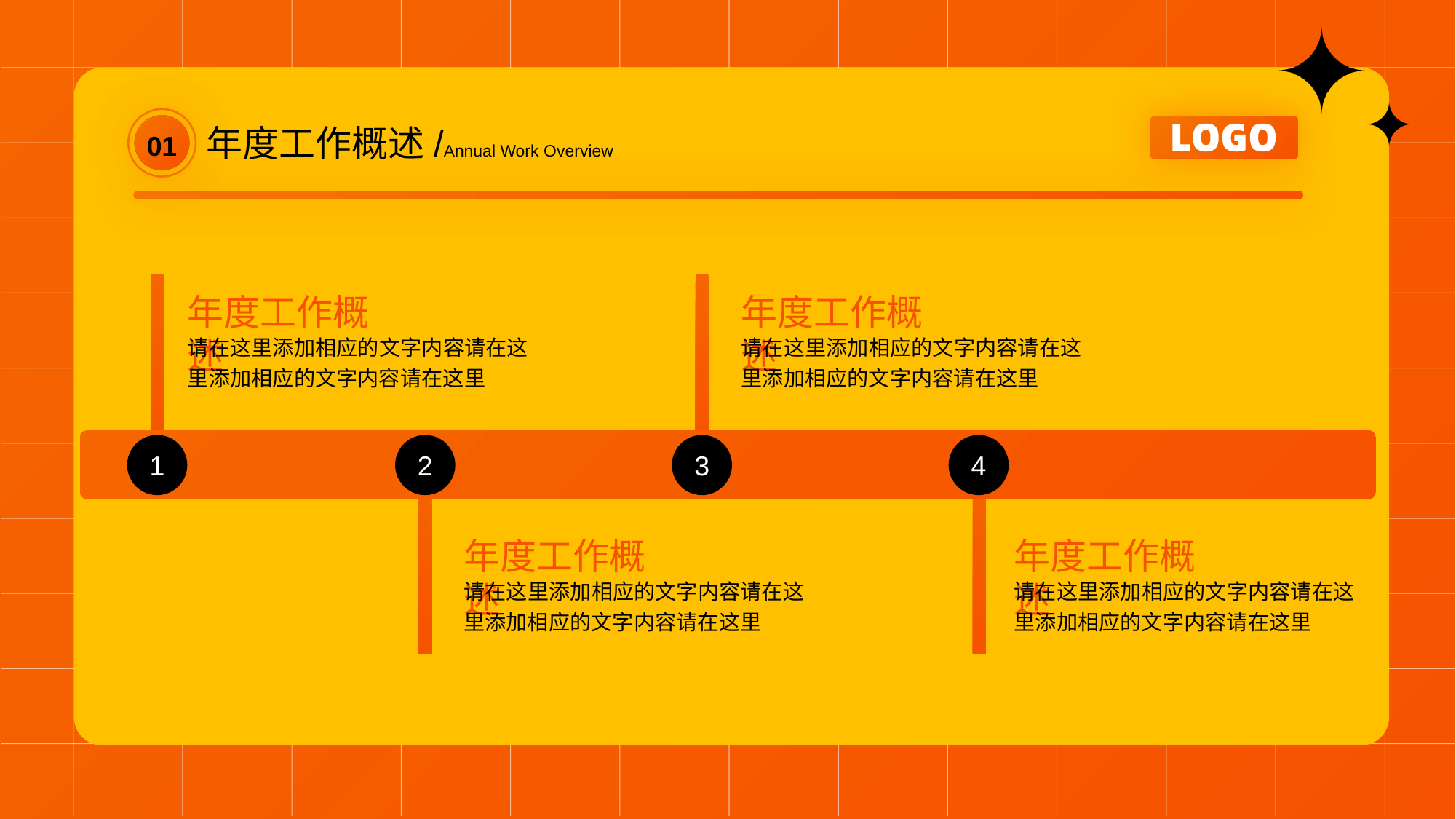

01
年度工作概述/Annual Work Overview

年度工作概述
请在这里添加相应的文字内容请在这里添加相应的文字内容请在这里
年度工作概述
请在这里添加相应的文字内容请在这里添加相应的文字内容请在这里

1
2
3
4
年度工作概述
请在这里添加相应的文字内容请在这里添加相应的文字内容请在这里
年度工作概述
请在这里添加相应的文字内容请在这里添加相应的文字内容请在这里